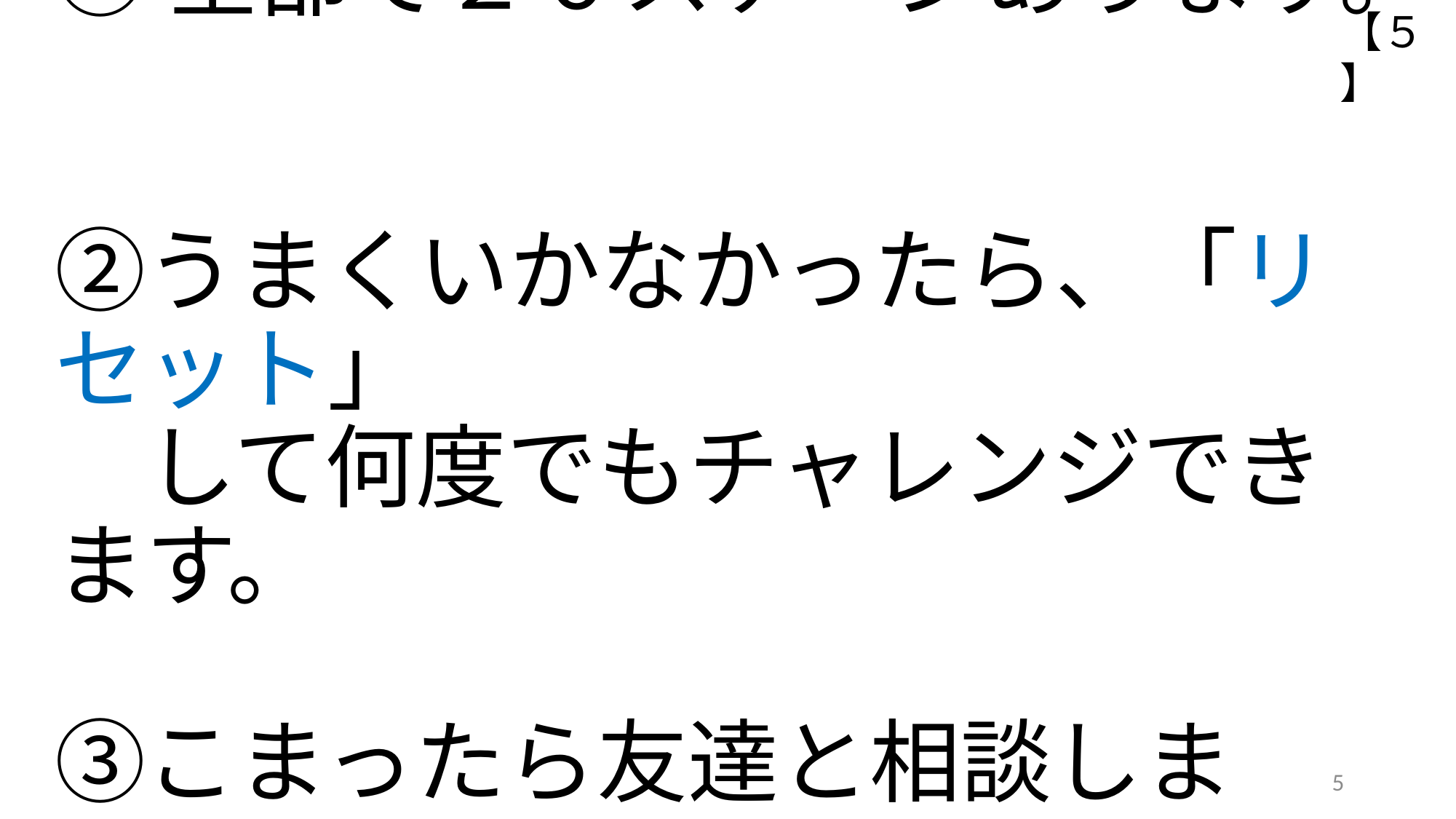

【５】
# ①全部で２０ステージあります。 ②うまくいかなかったら、「リセット」 　して何度でもチャレンジできます。 ③こまったら友達と相談しましょう。
5